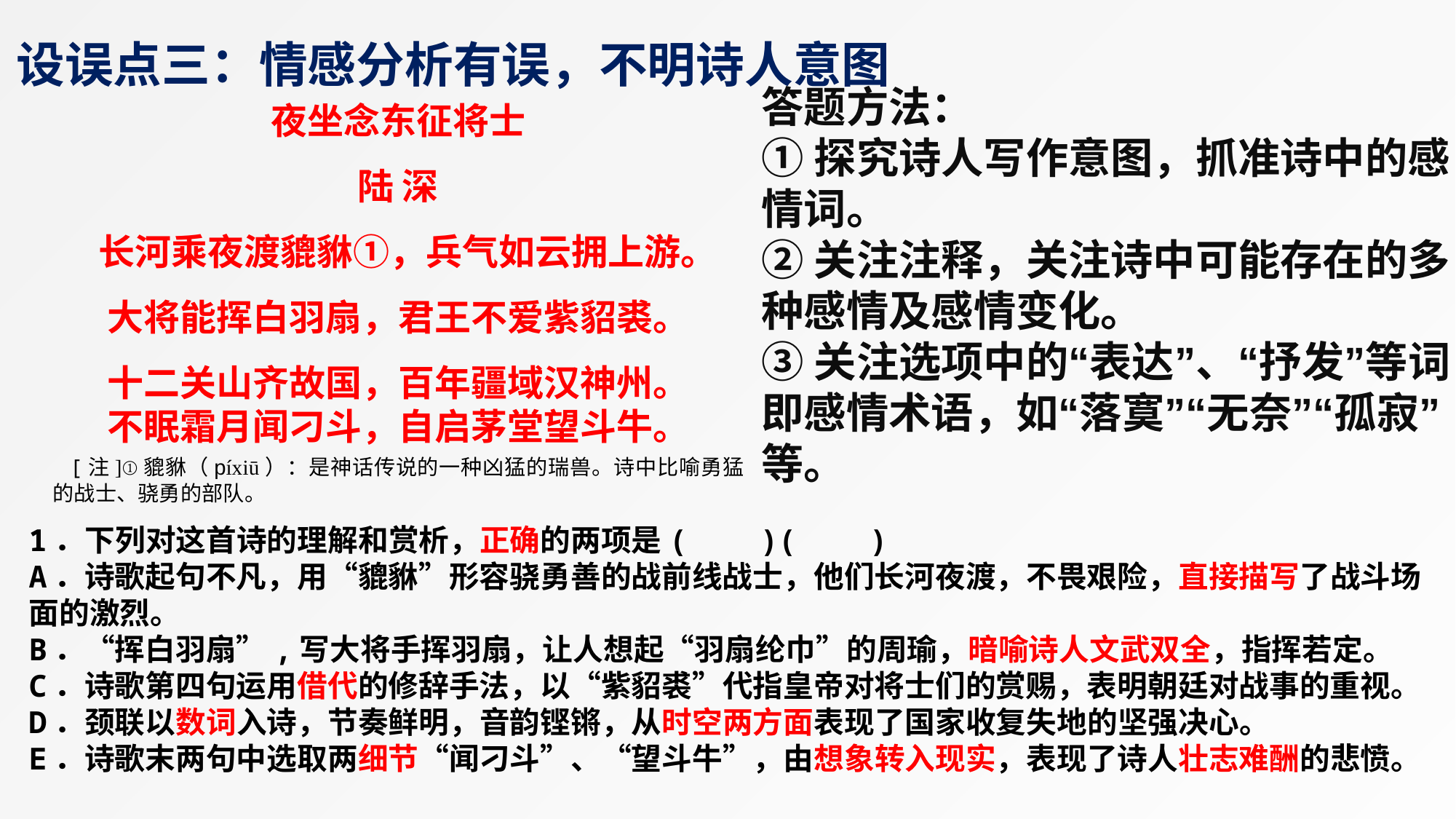

设误点三：情感分析有误，不明诗人意图
夜坐念东征将士
陆 深
 长河乘夜渡貔貅①，兵气如云拥上游。
大将能挥白羽扇，君王不爱紫貂裘。
十二关山齐故国，百年疆域汉神州。
不眠霜月闻刁斗，自启茅堂望斗牛。
 [注]①貔貅（píxiū）：是神话传说的一种凶猛的瑞兽。诗中比喻勇猛的战士、骁勇的部队。
答题方法：
①探究诗人写作意图，抓准诗中的感情词。
②关注注释，关注诗中可能存在的多种感情及感情变化。
③关注选项中的“表达”、“抒发”等词即感情术语，如“落寞”“无奈”“孤寂”等。
1．下列对这首诗的理解和赏析，正确的两项是(    )(    )
A．诗歌起句不凡，用“貔貅”形容骁勇善的战前线战士，他们长河夜渡，不畏艰险，直接描写了战斗场面的激烈。
B．“挥白羽扇”,写大将手挥羽扇，让人想起“羽扇纶巾”的周瑜，暗喻诗人文武双全，指挥若定。
C．诗歌第四句运用借代的修辞手法，以“紫貂裘”代指皇帝对将士们的赏赐，表明朝廷对战事的重视。
D．颈联以数词入诗，节奏鲜明，音韵铿锵，从时空两方面表现了国家收复失地的坚强决心。
E．诗歌末两句中选取两细节“闻刁斗”、“望斗牛”，由想象转入现实，表现了诗人壮志难酬的悲愤。